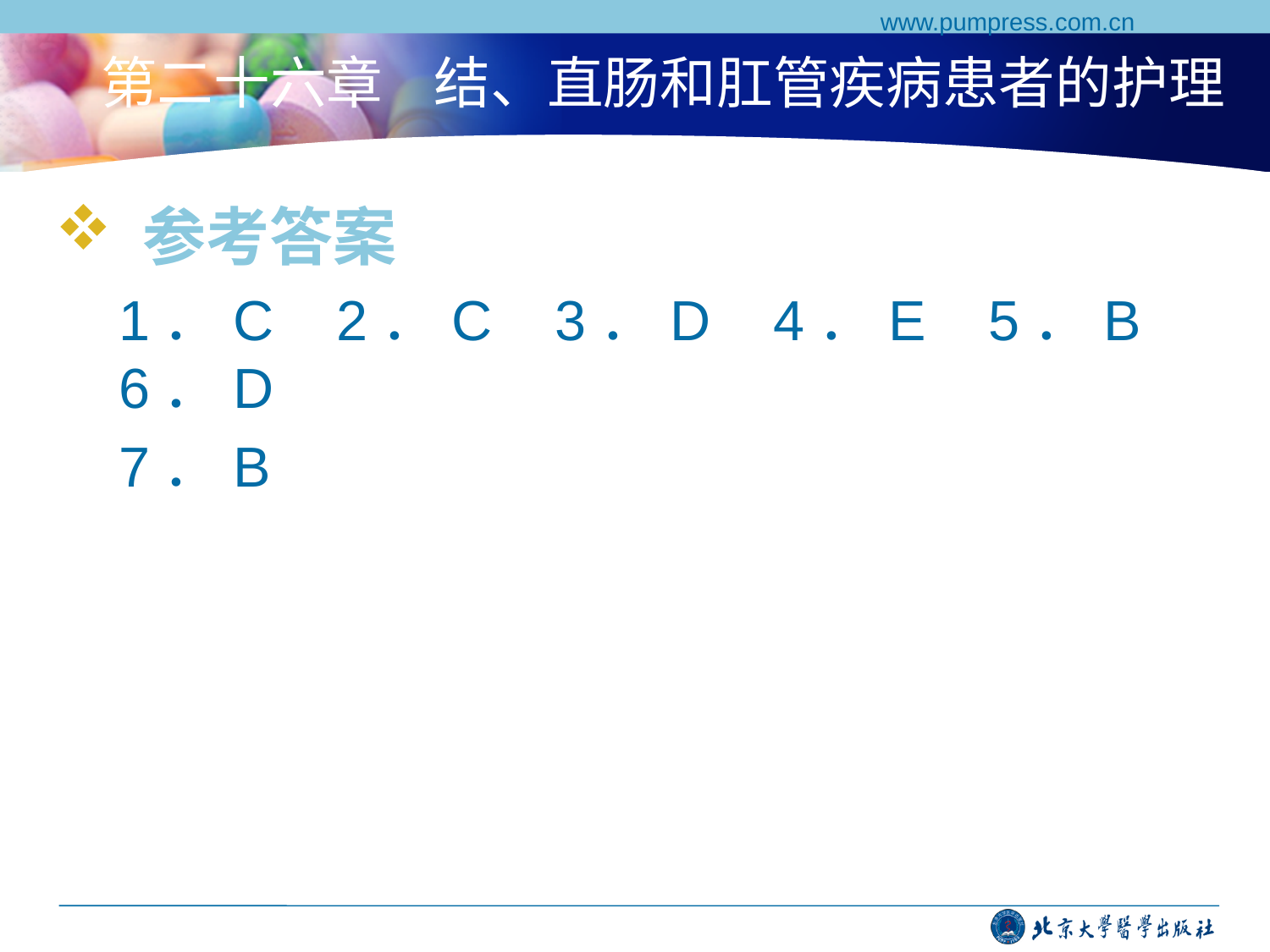

www.pumpress.com.cn
# 第二十六章    结、直肠和肛管疾病患者的护理
 参考答案
1．C    2．C    3．D    4．E    5．B    6．D
7．B